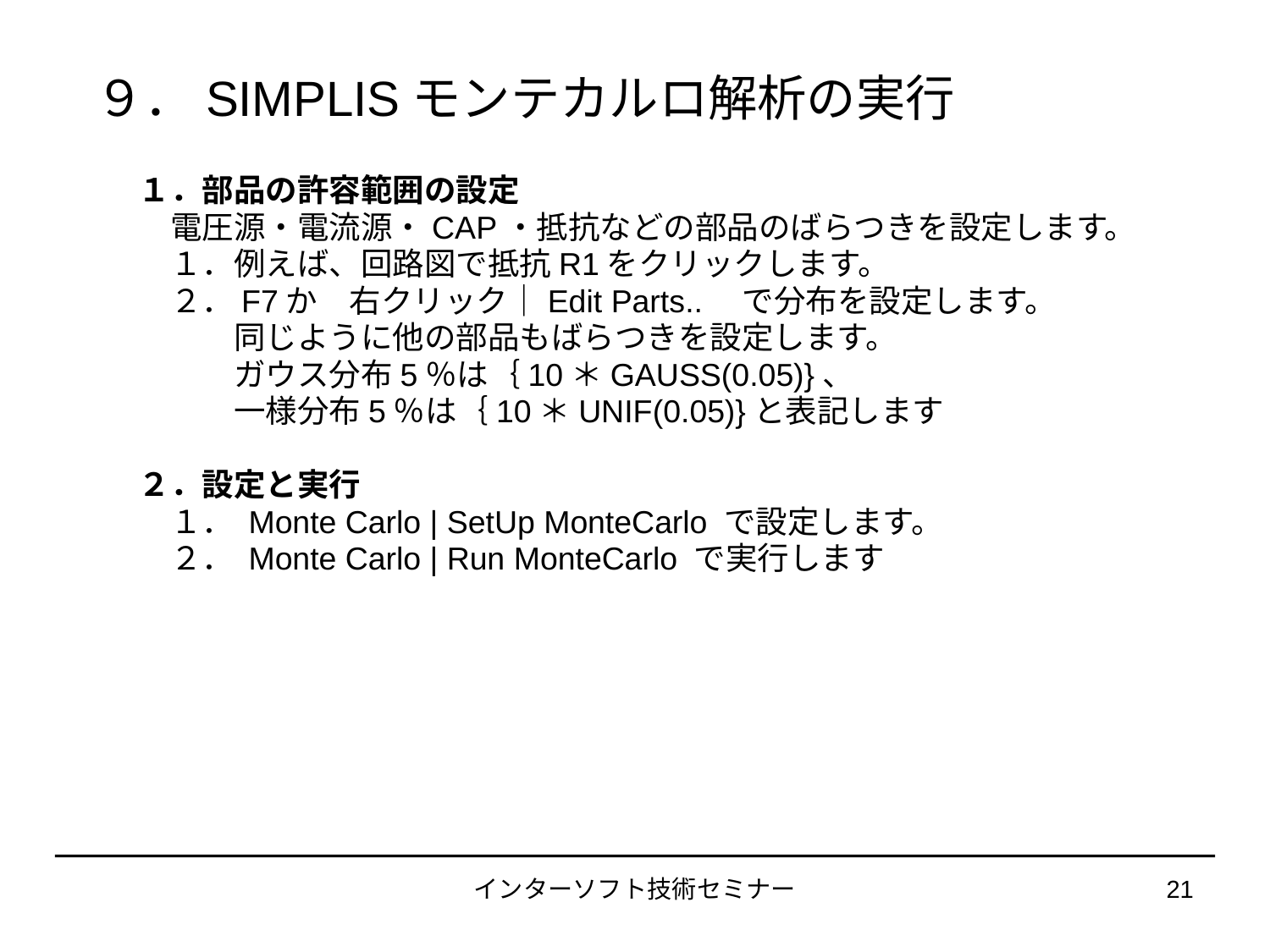

９．SIMPLISモンテカルロ解析の実行

１．部品の許容範囲の設定
　電圧源・電流源・CAP・抵抗などの部品のばらつきを設定します。
　１．例えば、回路図で抵抗R1をクリックします。
　２．F7か　右クリック｜Edit Parts..　で分布を設定します。
　　　同じように他の部品もばらつきを設定します。
　　　ガウス分布5％は｛10＊GAUSS(0.05)}、
　　　一様分布5％は｛10＊UNIF(0.05)}と表記します

２．設定と実行
　１． Monte Carlo | SetUp MonteCarlo で設定します。
　２． Monte Carlo | Run MonteCarlo で実行します

インターソフト技術セミナー
21